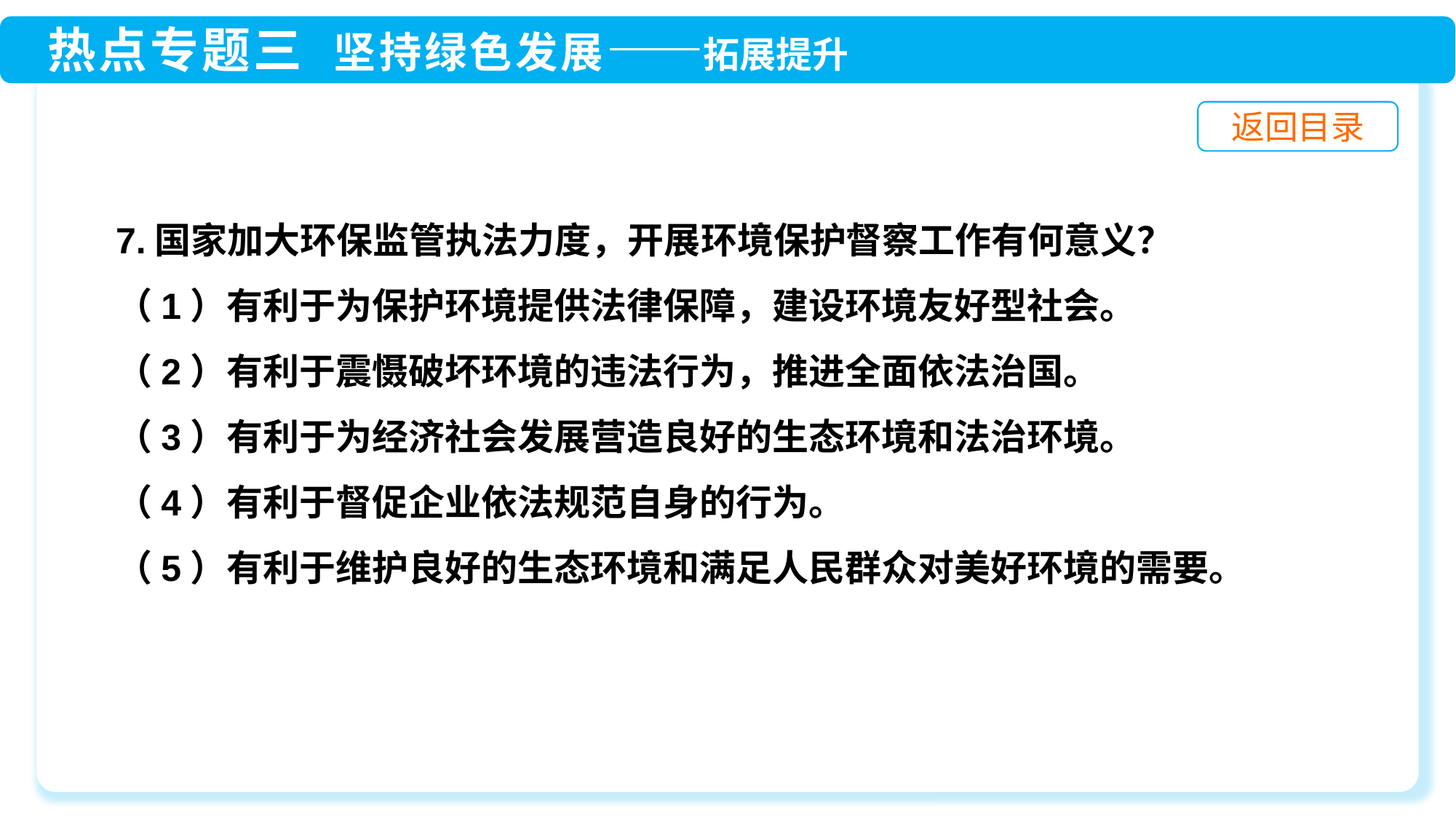

7.国家加大环保监管执法力度，开展环境保护督察工作有何意义？
（1）有利于为保护环境提供法律保障，建设环境友好型社会。
（2）有利于震慑破坏环境的违法行为，推进全面依法治国。
（3）有利于为经济社会发展营造良好的生态环境和法治环境。
（4）有利于督促企业依法规范自身的行为。
（5）有利于维护良好的生态环境和满足人民群众对美好环境的需要。